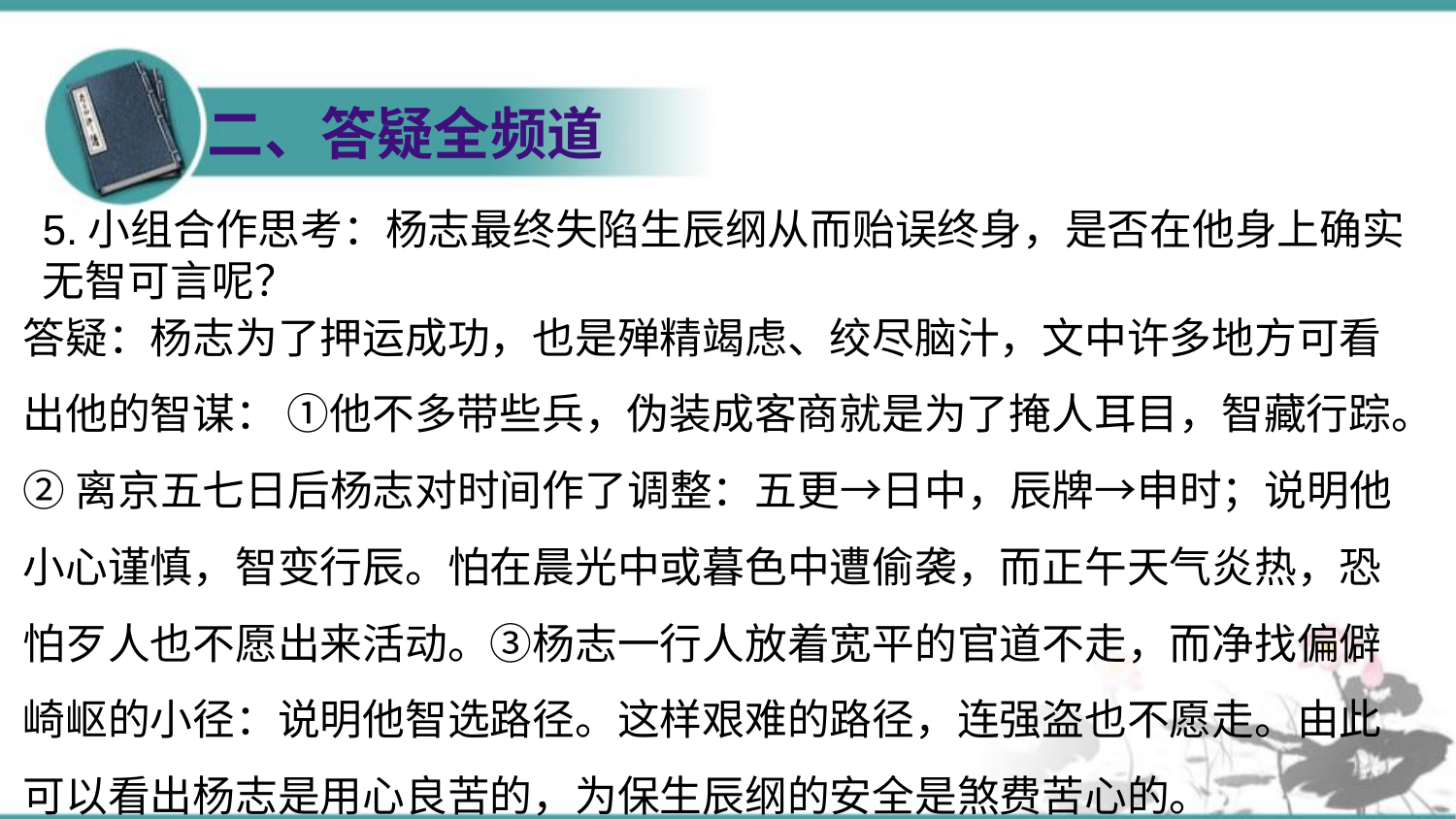

二、答疑全频道
5.小组合作思考：杨志最终失陷生辰纲从而贻误终身，是否在他身上确实无智可言呢？
答疑：杨志为了押运成功，也是殚精竭虑、绞尽脑汁，文中许多地方可看出他的智谋： ①他不多带些兵，伪装成客商就是为了掩人耳目，智藏行踪。
②离京五七日后杨志对时间作了调整：五更→日中，辰牌→申时；说明他小心谨慎，智变行辰。怕在晨光中或暮色中遭偷袭，而正午天气炎热，恐怕歹人也不愿出来活动。③杨志一行人放着宽平的官道不走，而净找偏僻崎岖的小径：说明他智选路径。这样艰难的路径，连强盗也不愿走。由此可以看出杨志是用心良苦的，为保生辰纲的安全是煞费苦心的。